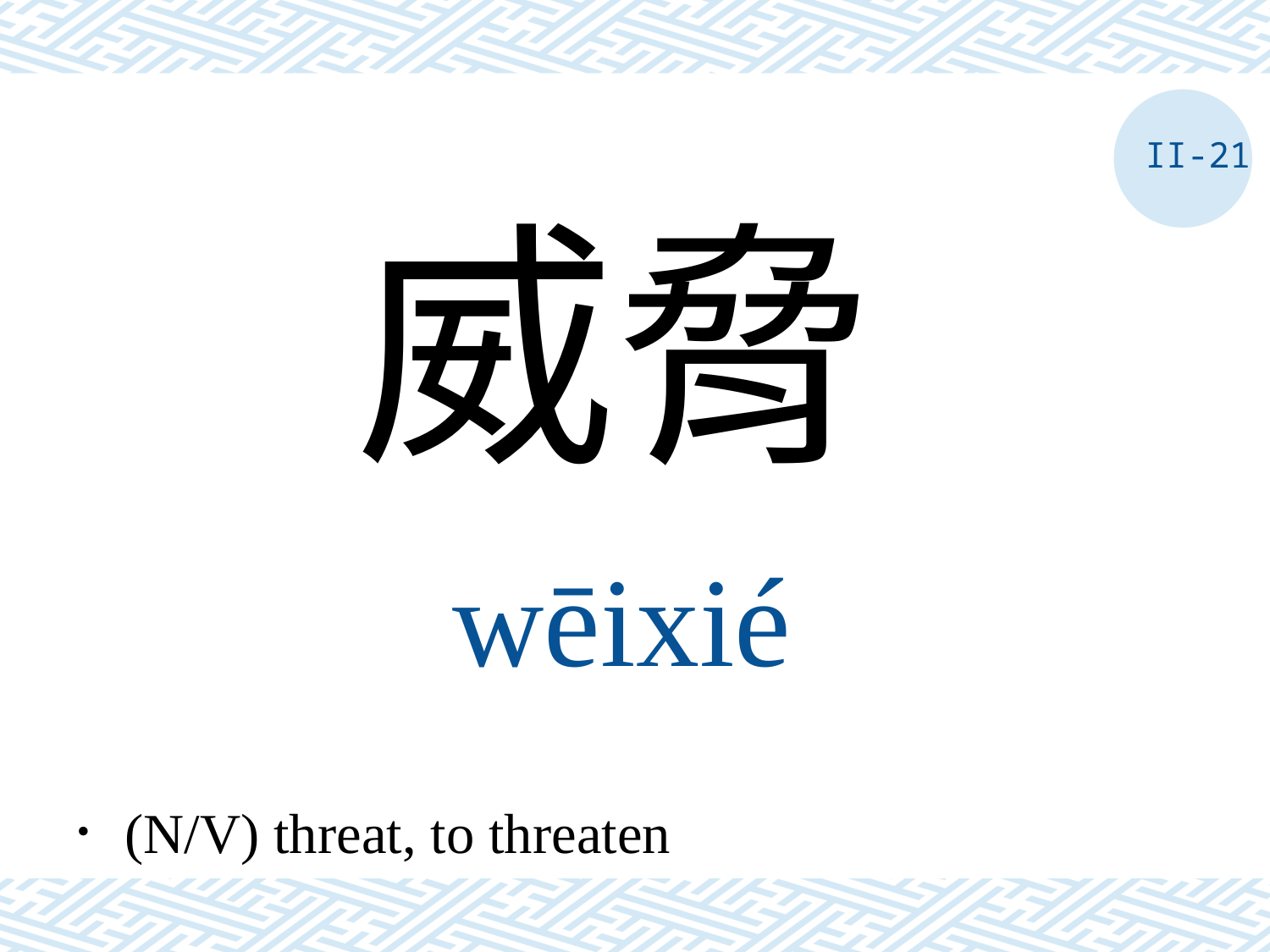

II-21

威脅
wēixié
．(N/V) threat, to threaten